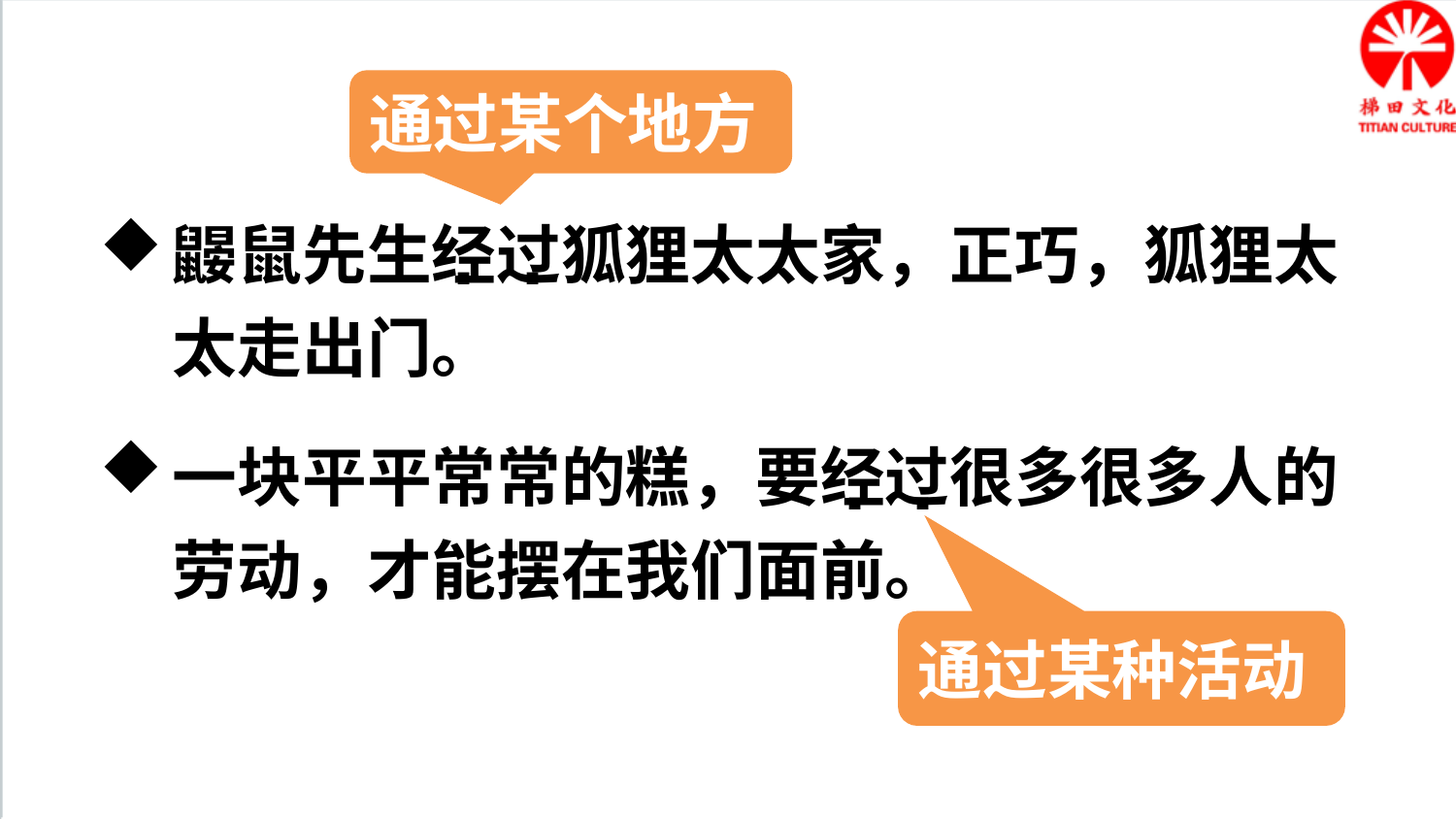

通过某个地方
鼹鼠先生经过狐狸太太家，正巧，狐狸太太走出门。
.
.
一块平平常常的糕，要经过很多很多人的劳动，才能摆在我们面前。
.
.
通过某种活动